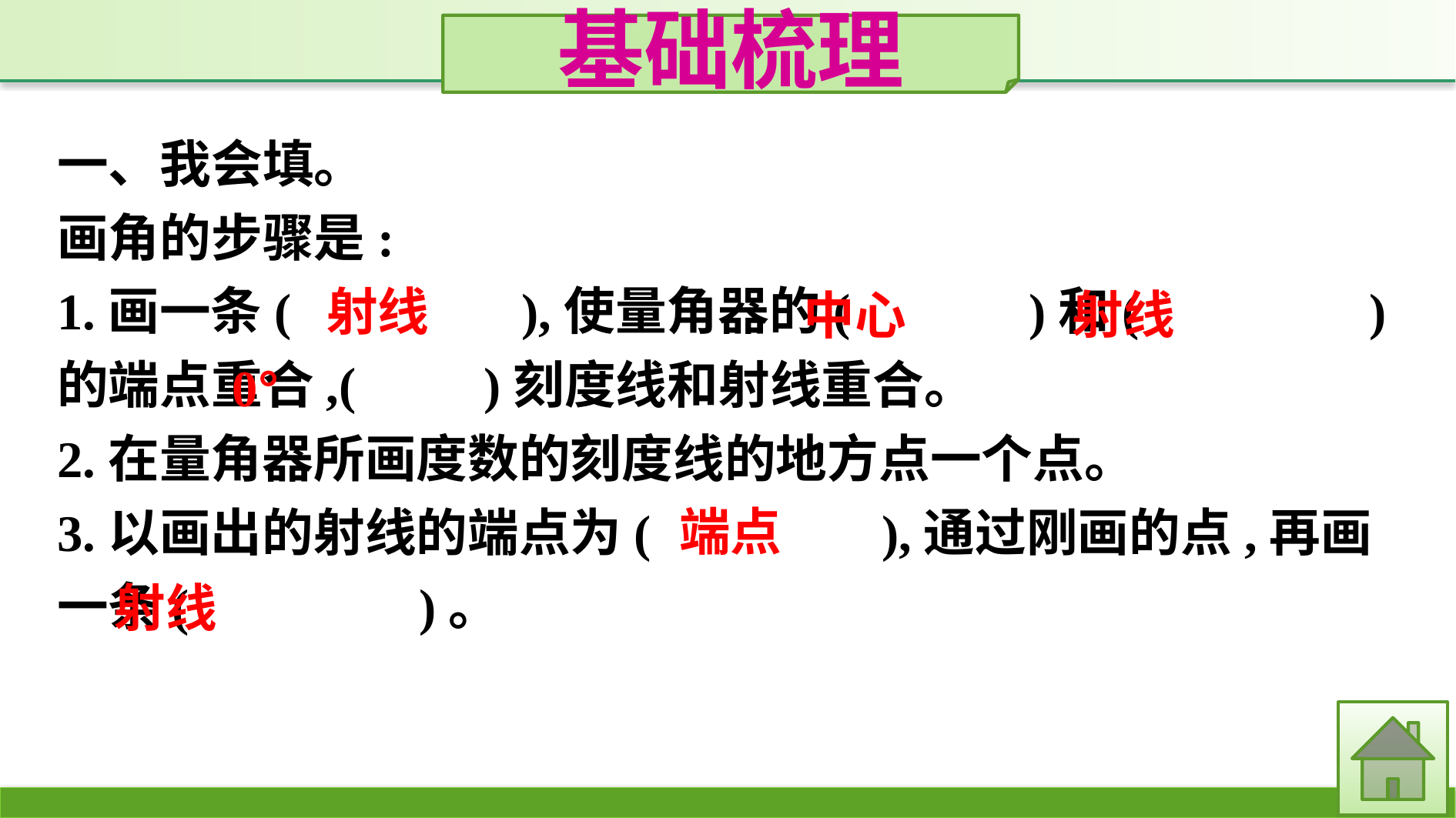

基础梳理
一、我会填。
画角的步骤是:
1.画一条(　　　　),使量角器的(　　　)和(　　　　)的端点重合,(　　)刻度线和射线重合。
2.在量角器所画度数的刻度线的地方点一个点。
3.以画出的射线的端点为(　　　　),通过刚画的点,再画一条(　　　　)。
射线
射线
中心
0°
端点
射线